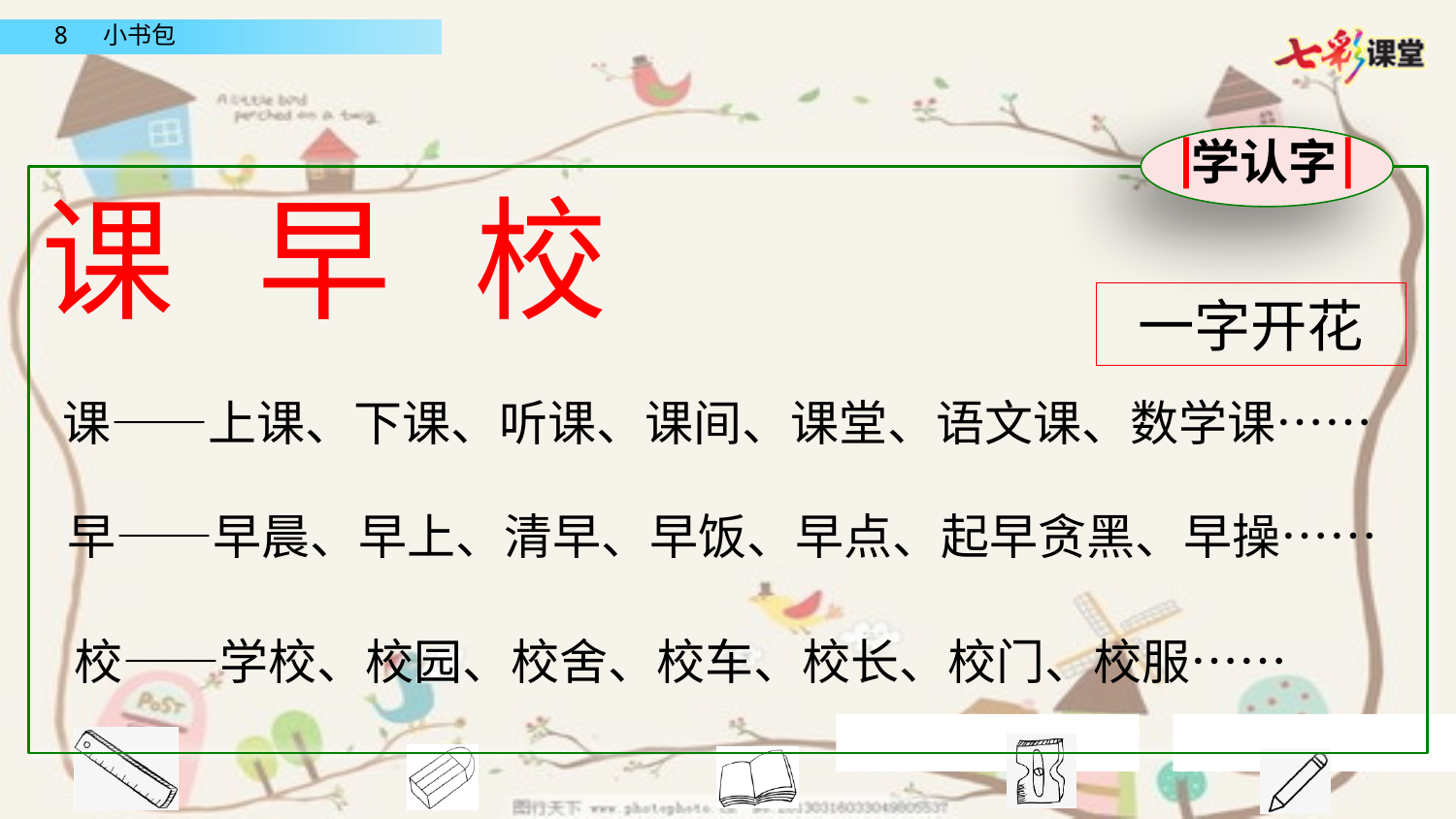

学认字

课
早
校
一字开花
课——上课、下课、听课、课间、课堂、语文课、数学课……
早——早晨、早上、清早、早饭、早点、起早贪黑、早操……
校——学校、校园、校舍、校车、校长、校门、校服……